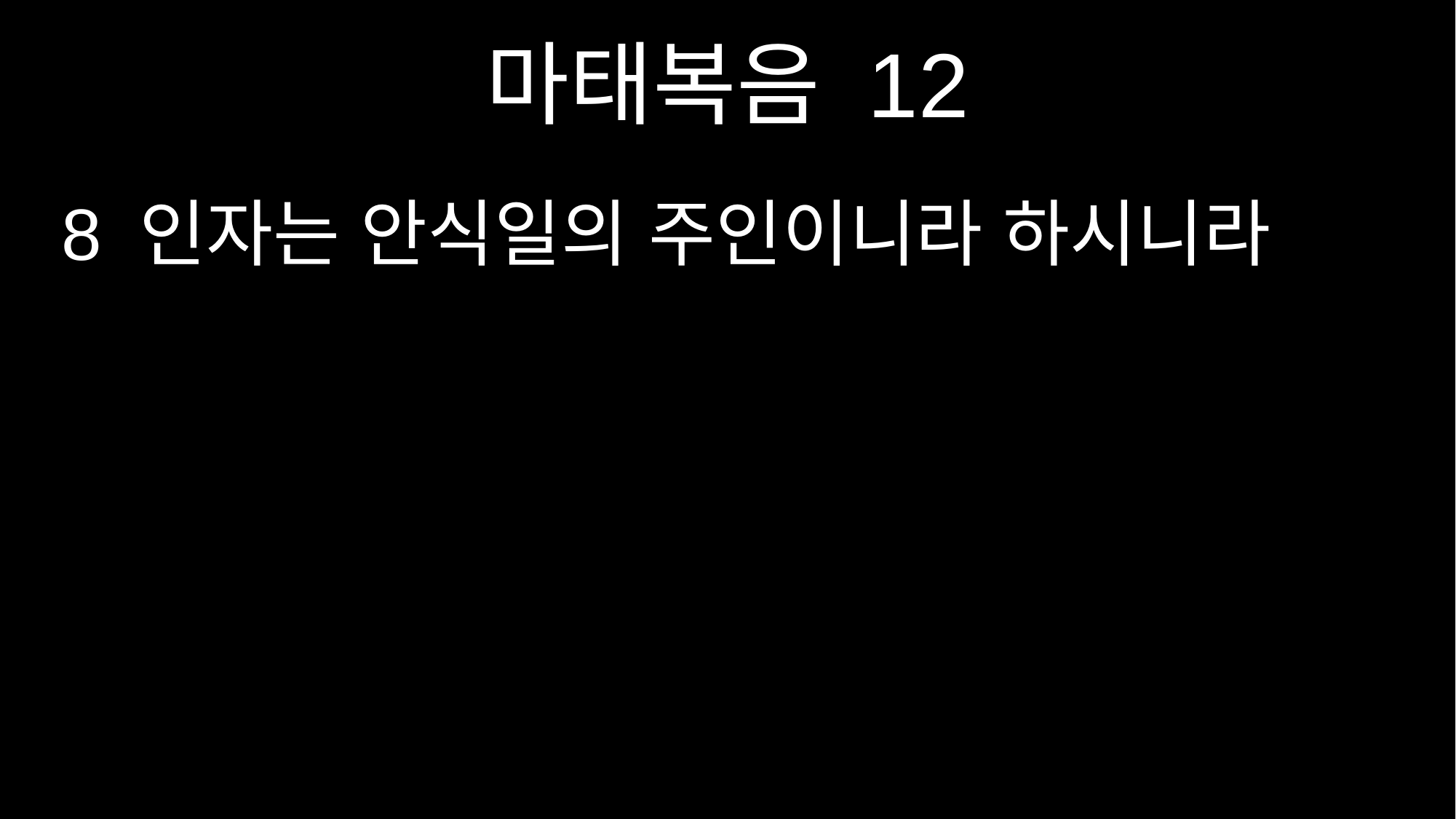

마태복음 12
8 인자는 안식일의 주인이니라 하시니라